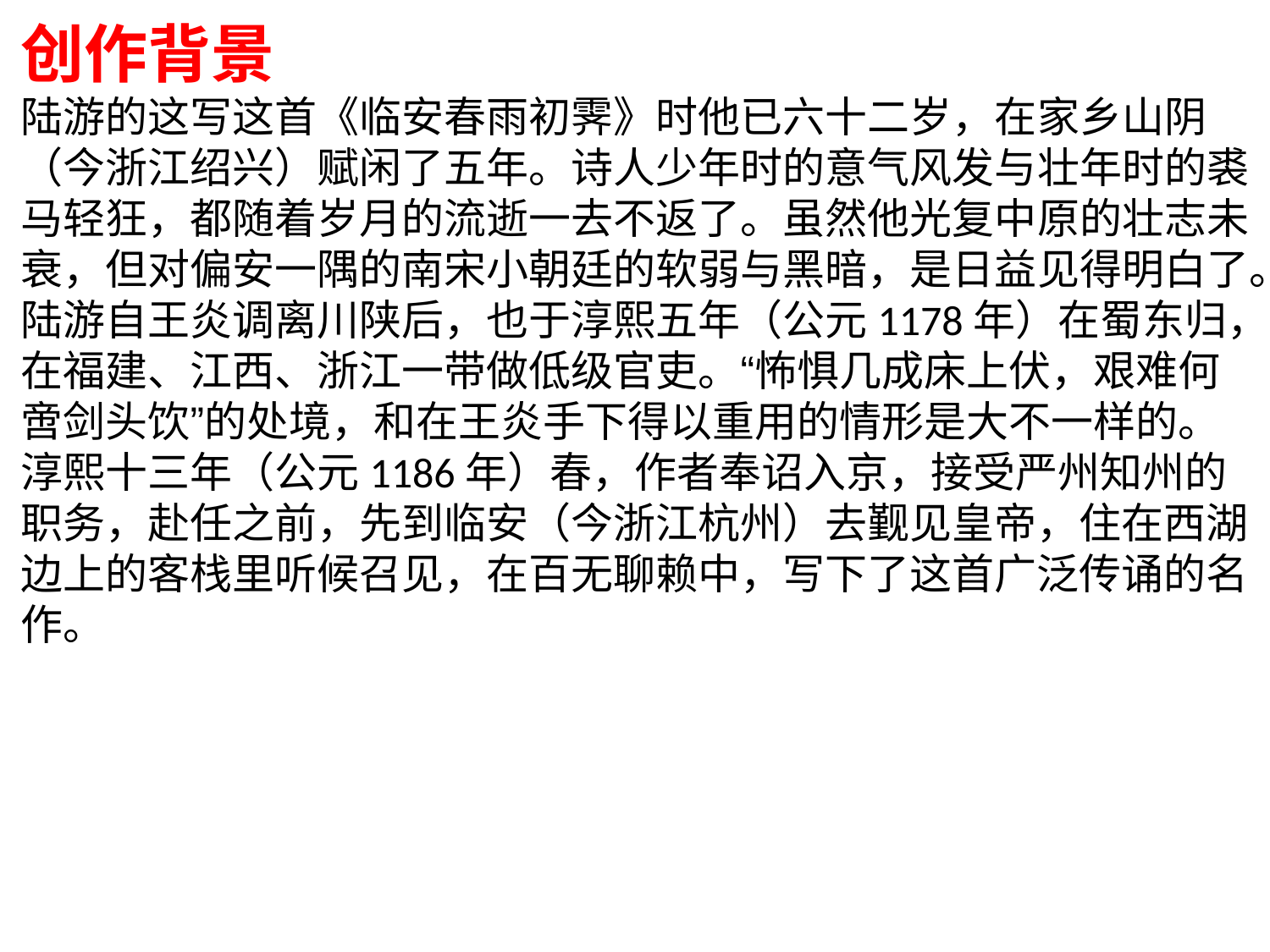

创作背景
陆游的这写这首《临安春雨初霁》时他已六十二岁，在家乡山阴（今浙江绍兴）赋闲了五年。诗人少年时的意气风发与壮年时的裘马轻狂，都随着岁月的流逝一去不返了。虽然他光复中原的壮志未衰，但对偏安一隅的南宋小朝廷的软弱与黑暗，是日益见得明白了。陆游自王炎调离川陕后，也于淳熙五年（公元1178年）在蜀东归，在福建、江西、浙江一带做低级官吏。“怖惧几成床上伏，艰难何啻剑头饮”的处境，和在王炎手下得以重用的情形是大不一样的。淳熙十三年（公元1186年）春，作者奉诏入京，接受严州知州的职务，赴任之前，先到临安（今浙江杭州）去觐见皇帝，住在西湖边上的客栈里听候召见，在百无聊赖中，写下了这首广泛传诵的名作。